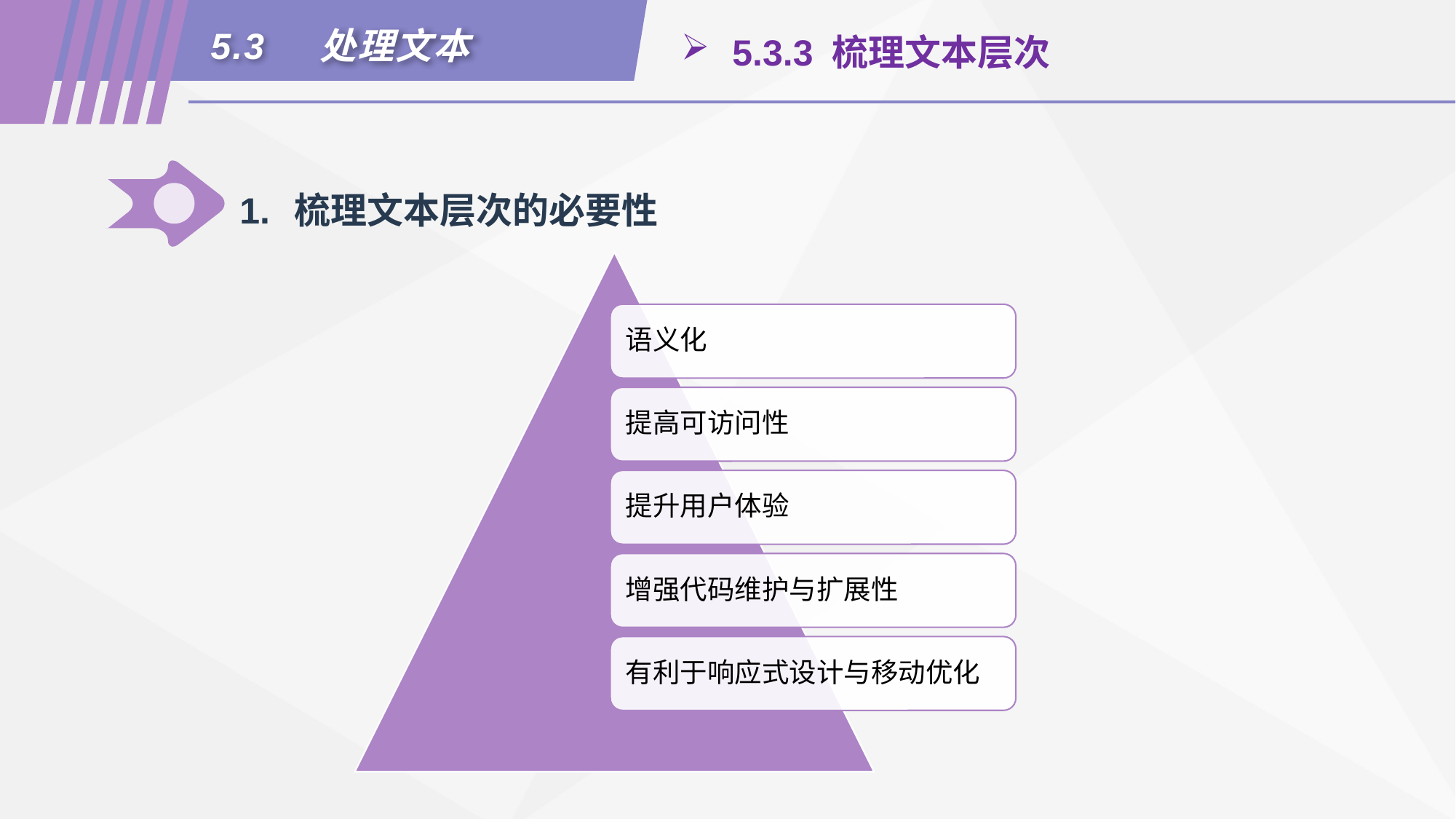

5.3	处理文本
 5.3.3 梳理文本层次

1.	梳理文本层次的必要性
语义化
提高可访问性
提升用户体验
增强代码维护与扩展性
有利于响应式设计与移动优化